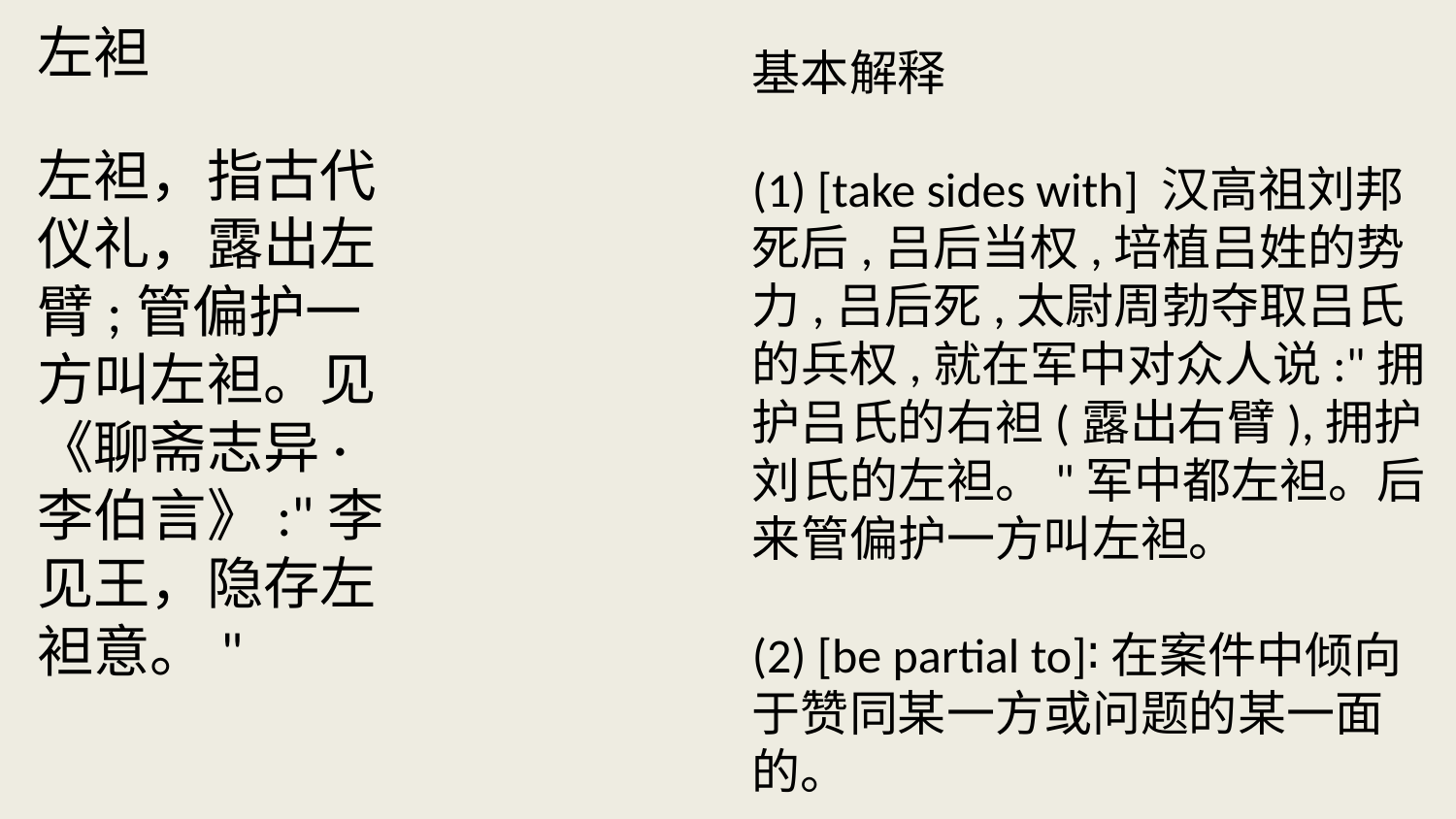

左袒
基本解释

(1) [take sides with] 汉高祖刘邦死后,吕后当权,培植吕姓的势力,吕后死,太尉周勃夺取吕氏的兵权,就在军中对众人说:"拥护吕氏的右袒(露出右臂),拥护刘氏的左袒。"军中都左袒。后来管偏护一方叫左袒。

(2) [be partial to]∶在案件中倾向于赞同某一方或问题的某一面的。
左袒，指古代仪礼，露出左臂;管偏护一方叫左袒。见《聊斋志异·李伯言》:"李见王，隐存左袒意。"